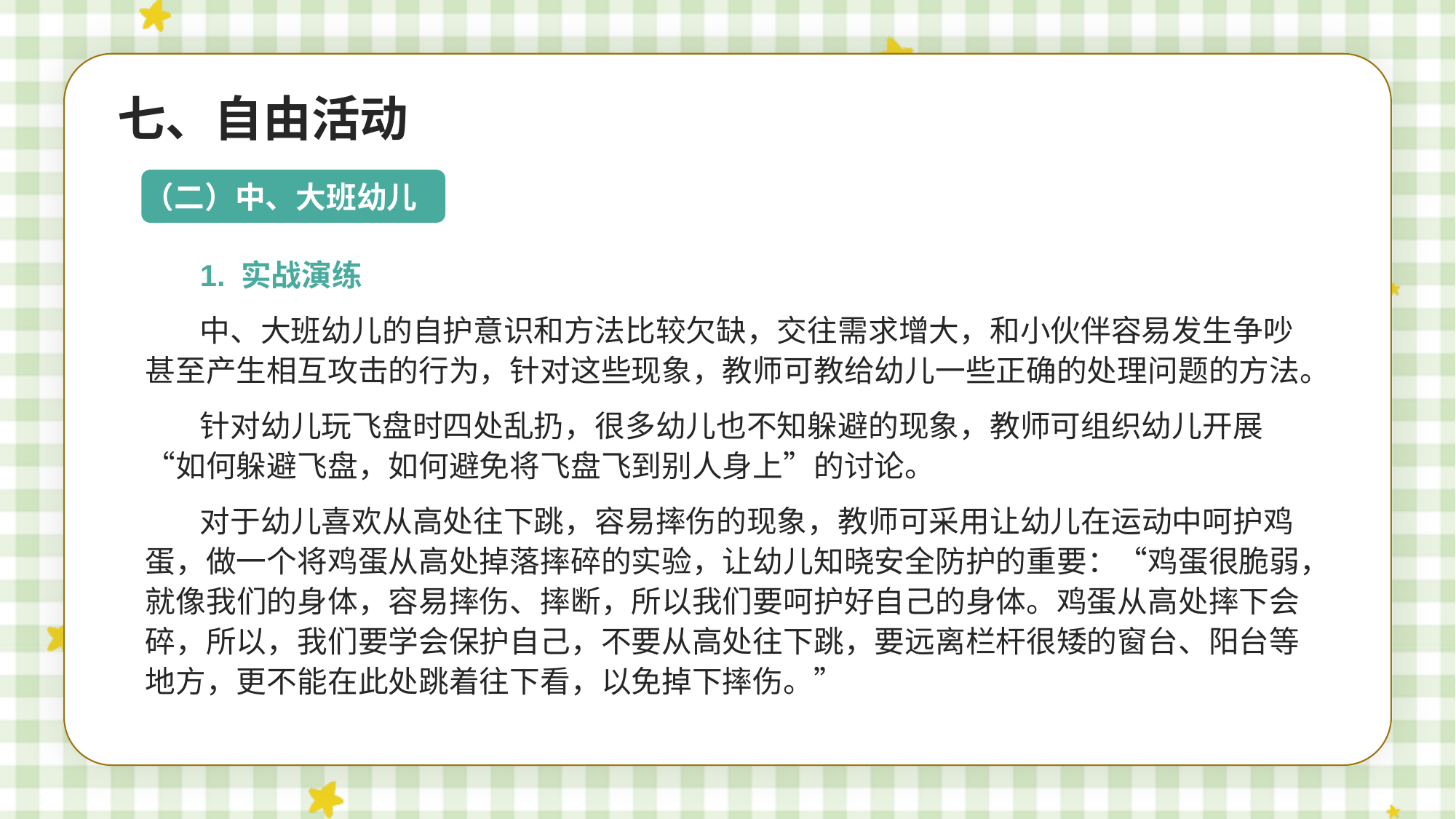

七、自由活动
（二）中、大班幼儿
1. 实战演练
中、大班幼儿的自护意识和方法比较欠缺，交往需求增大，和小伙伴容易发生争吵甚至产生相互攻击的行为，针对这些现象，教师可教给幼儿一些正确的处理问题的方法。
针对幼儿玩飞盘时四处乱扔，很多幼儿也不知躲避的现象，教师可组织幼儿开展“如何躲避飞盘，如何避免将飞盘飞到别人身上”的讨论。
对于幼儿喜欢从高处往下跳，容易摔伤的现象，教师可采用让幼儿在运动中呵护鸡蛋，做一个将鸡蛋从高处掉落摔碎的实验，让幼儿知晓安全防护的重要：“鸡蛋很脆弱，就像我们的身体，容易摔伤、摔断，所以我们要呵护好自己的身体。鸡蛋从高处摔下会碎，所以，我们要学会保护自己，不要从高处往下跳，要远离栏杆很矮的窗台、阳台等地方，更不能在此处跳着往下看，以免掉下摔伤。”